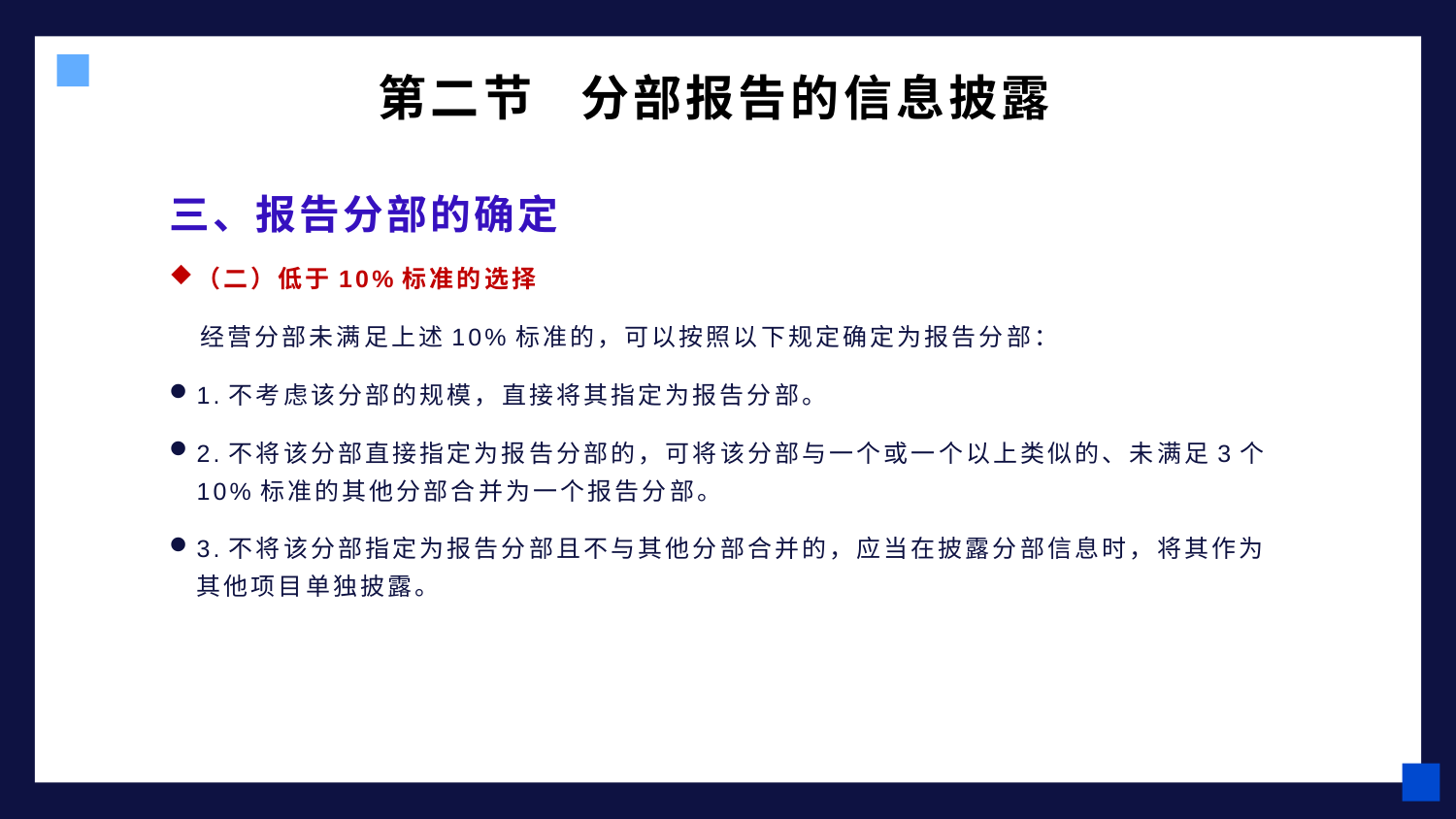

# 第二节   分部报告的信息披露
三、报告分部的确定
（二）低于10%标准的选择
   经营分部未满足上述10%标准的，可以按照以下规定确定为报告分部：
1.不考虑该分部的规模，直接将其指定为报告分部。
2.不将该分部直接指定为报告分部的，可将该分部与一个或一个以上类似的、未满足3个10%标准的其他分部合并为一个报告分部。
3.不将该分部指定为报告分部且不与其他分部合并的，应当在披露分部信息时，将其作为其他项目单独披露。